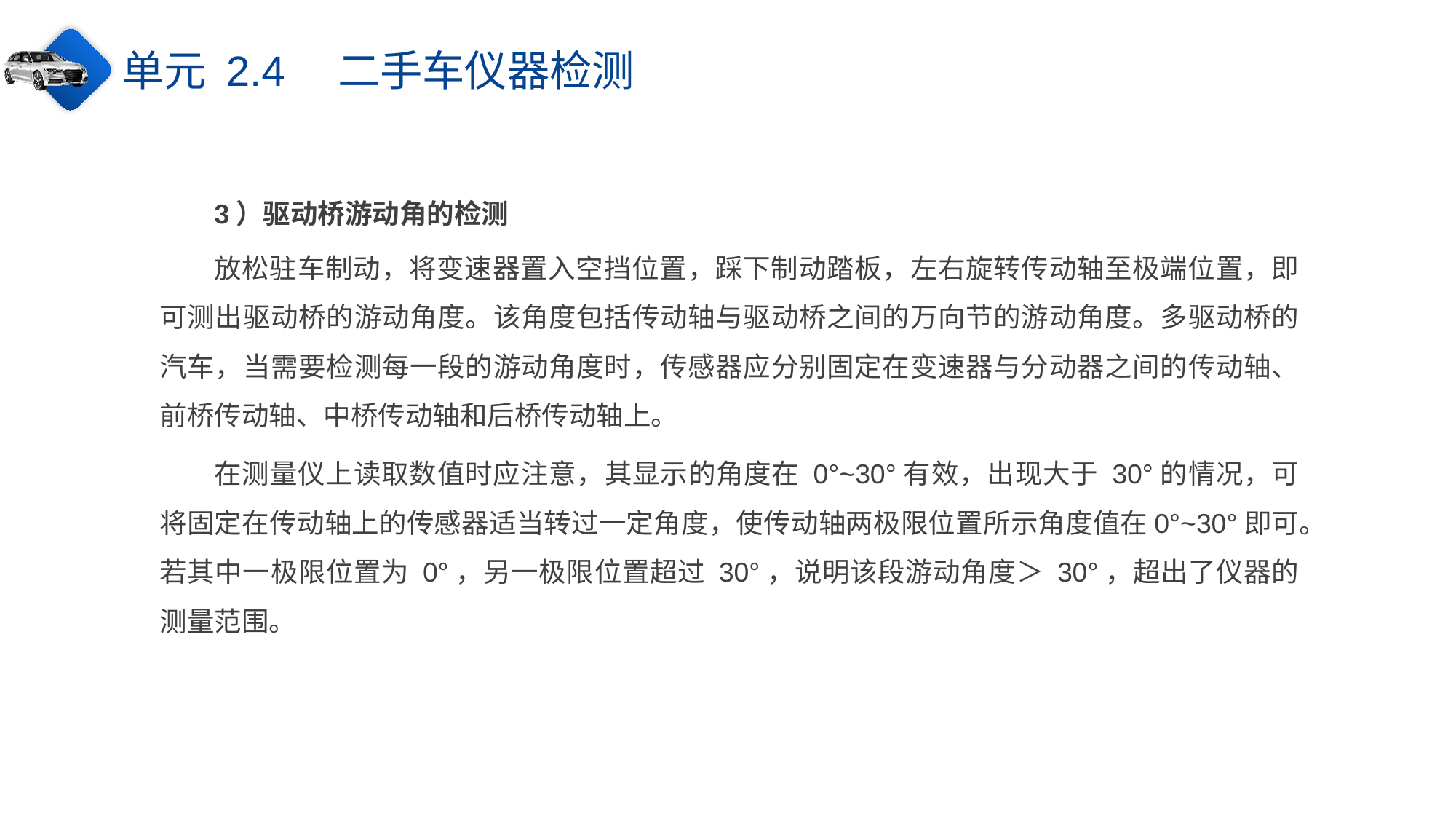

单元 2.4　二手车仪器检测
3）驱动桥游动角的检测
放松驻车制动，将变速器置入空挡位置，踩下制动踏板，左右旋转传动轴至极端位置，即可测出驱动桥的游动角度。该角度包括传动轴与驱动桥之间的万向节的游动角度。多驱动桥的汽车，当需要检测每一段的游动角度时，传感器应分别固定在变速器与分动器之间的传动轴、前桥传动轴、中桥传动轴和后桥传动轴上。
在测量仪上读取数值时应注意，其显示的角度在 0°~30°有效，出现大于 30°的情况，可将固定在传动轴上的传感器适当转过一定角度，使传动轴两极限位置所示角度值在0°~30°即可。若其中一极限位置为 0°，另一极限位置超过 30°，说明该段游动角度＞ 30°，超出了仪器的测量范围。